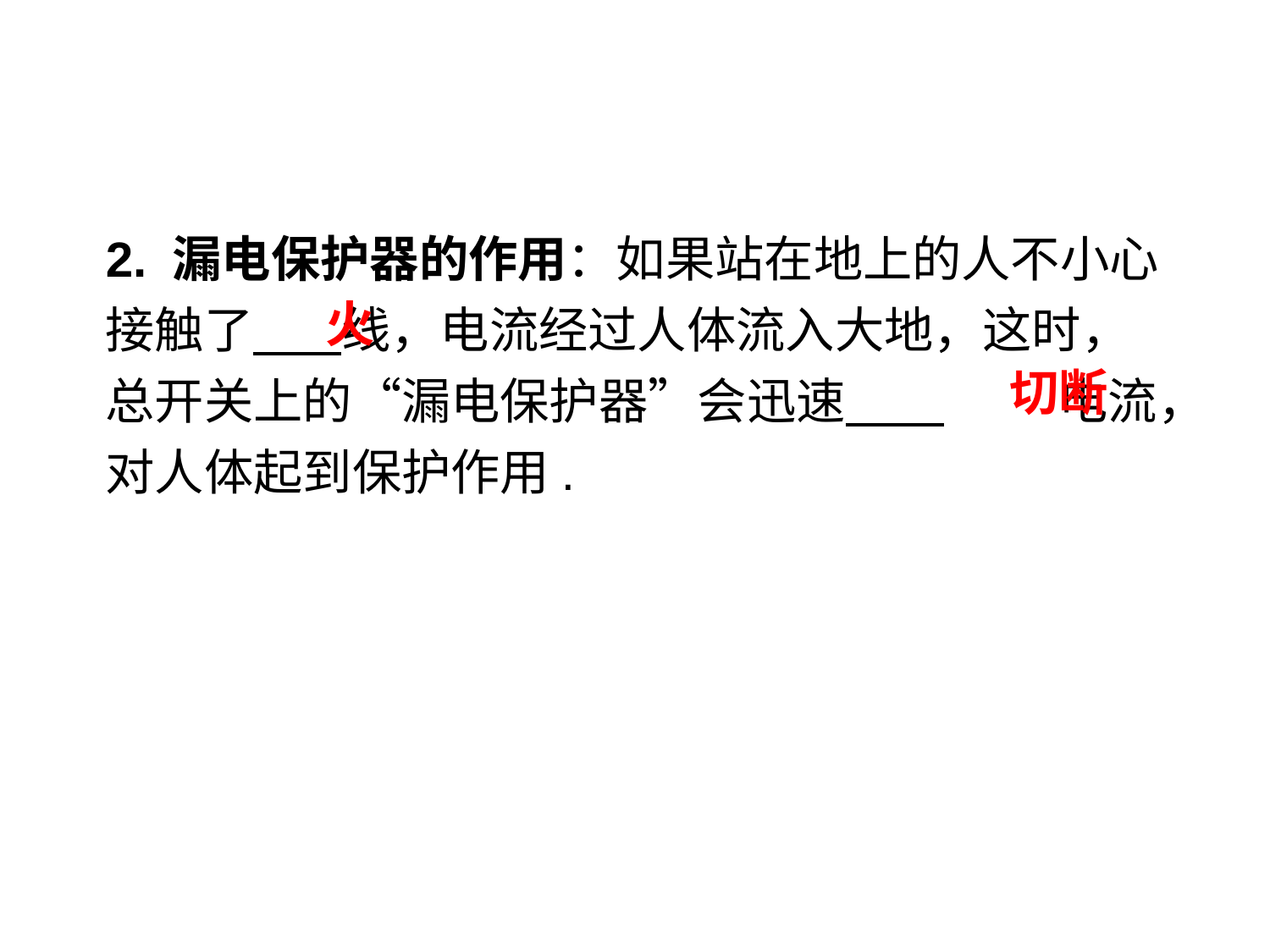

2. 漏电保护器的作用：如果站在地上的人不小心接触了        线，电流经过人体流入大地，这时，总开关上的“漏电保护器”会迅速         .  　电流，对人体起到保护作用.
火
切断